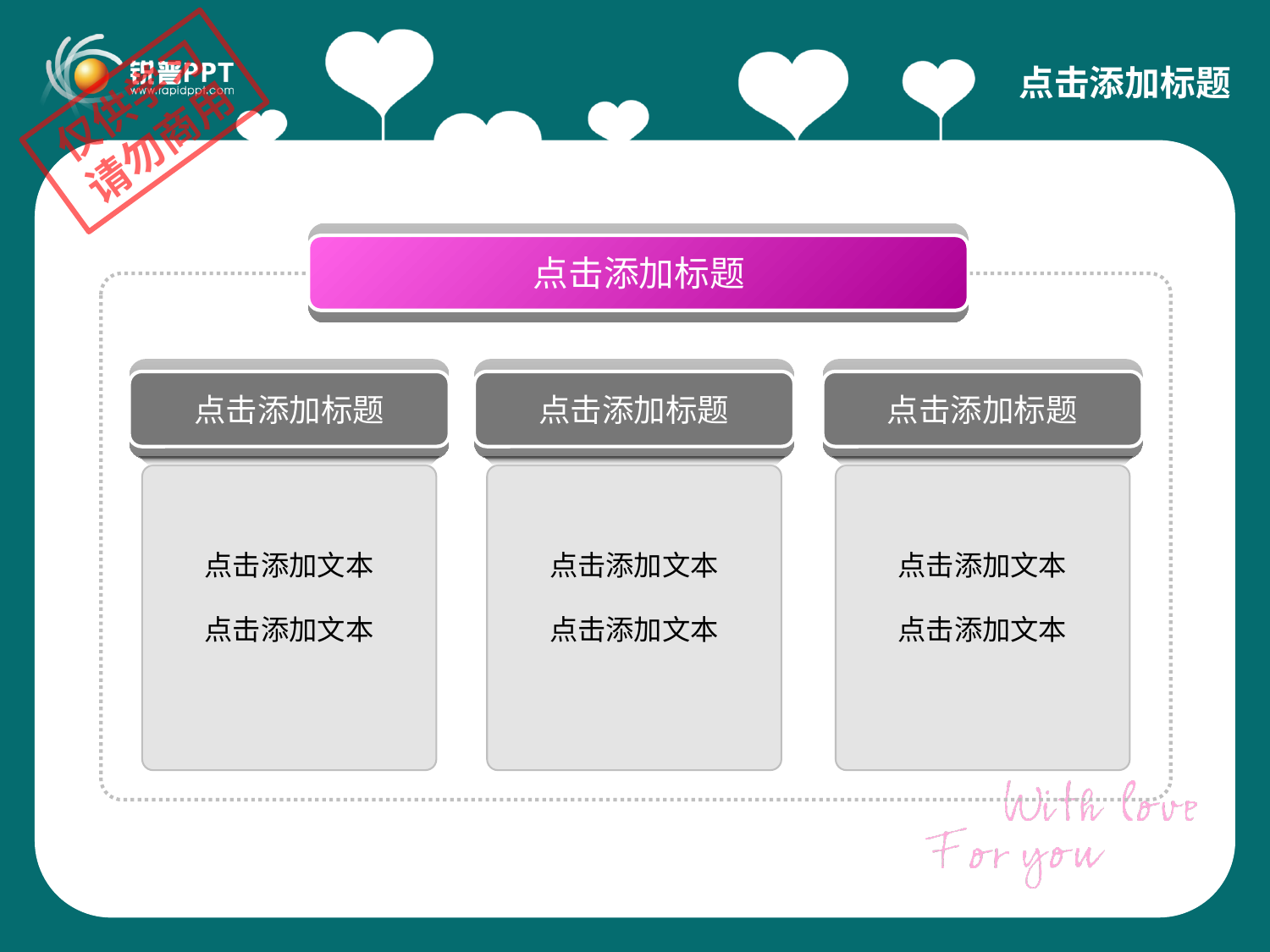

点击添加标题
仅供学习
请勿商用

点击添加标题

点击添加标题
点击添加标题
点击添加标题

点击添加文本
点击添加文本
点击添加文本
点击添加文本
点击添加文本
点击添加文本